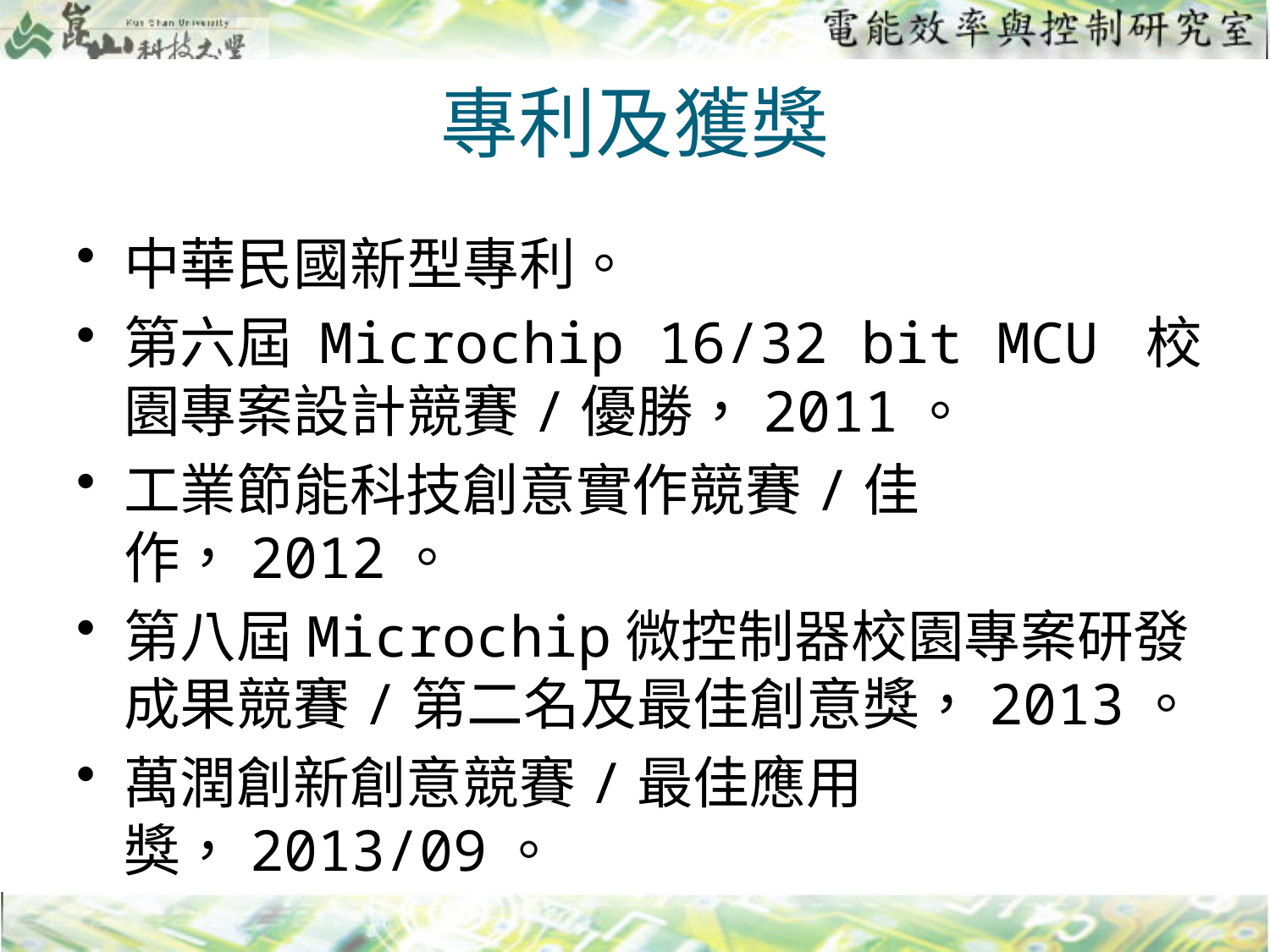

# 專利及獲獎
中華民國新型專利。
第六屆 Microchip 16/32 bit MCU 校園專案設計競賽/優勝，2011。
工業節能科技創意實作競賽/佳作，2012。
第八屆Microchip微控制器校園專案研發成果競賽/第二名及最佳創意獎，2013。
萬潤創新創意競賽/最佳應用獎，2013/09。